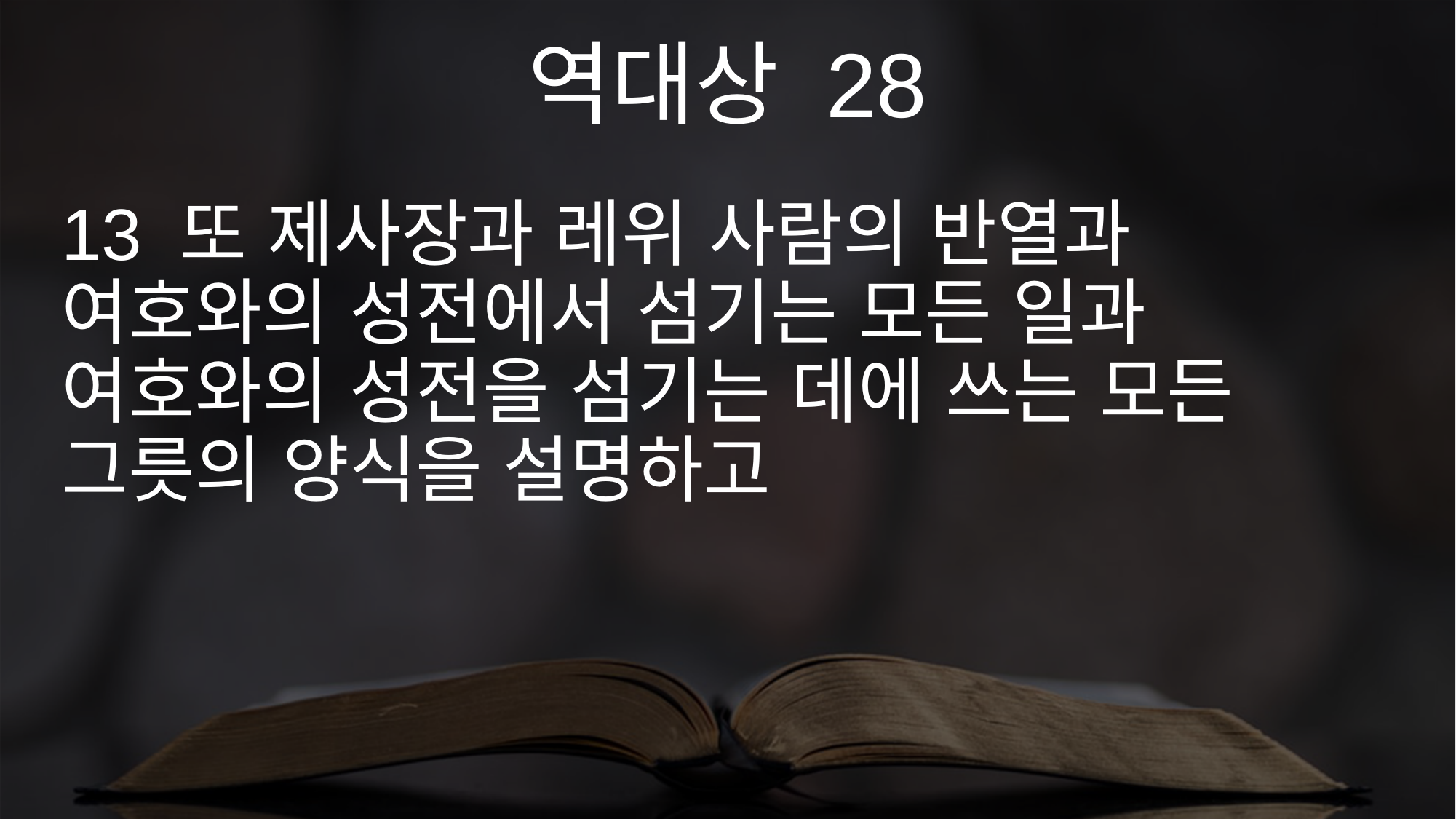

역대상 28
13 또 제사장과 레위 사람의 반열과 여호와의 성전에서 섬기는 모든 일과 여호와의 성전을 섬기는 데에 쓰는 모든 그릇의 양식을 설명하고